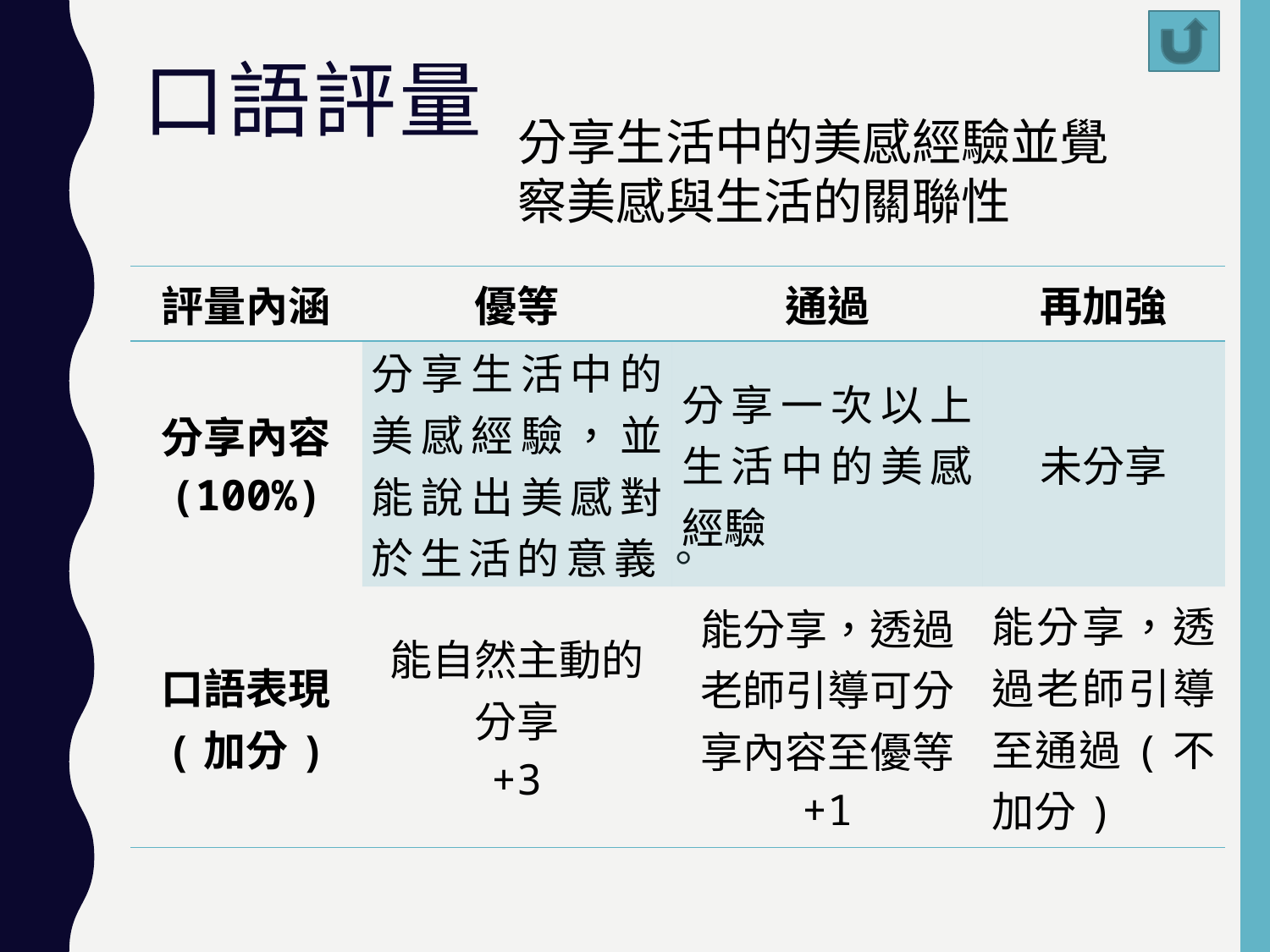

# 口語評量
分享生活中的美感經驗並覺察美感與生活的關聯性
| 評量內涵 | 優等 | 通過 | 再加強 |
| --- | --- | --- | --- |
| 分享內容 (100%) | 分享生活中的美感經驗，並能說出美感對於生活的意義。 | 分享一次以上生活中的美感經驗 | 未分享 |
| 口語表現 (加分) | 能自然主動的分享 +3 | 能分享，透過老師引導可分享內容至優等 +1 | 能分享，透過老師引導至通過(不加分) |